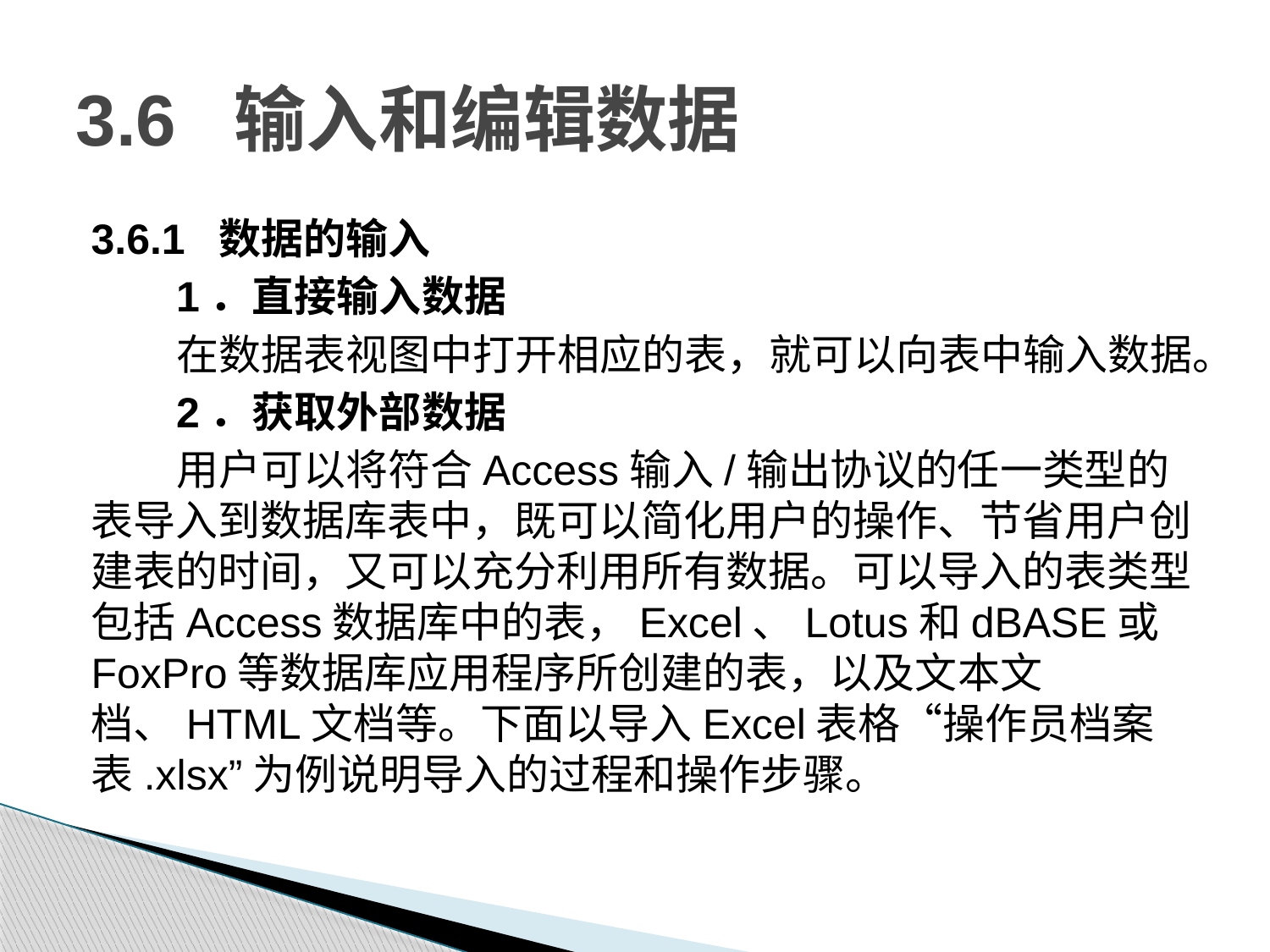

# 3.6  输入和编辑数据
3.6.1  数据的输入
1．直接输入数据
在数据表视图中打开相应的表，就可以向表中输入数据。
2．获取外部数据
用户可以将符合Access输入/输出协议的任一类型的表导入到数据库表中，既可以简化用户的操作、节省用户创建表的时间，又可以充分利用所有数据。可以导入的表类型包括Access数据库中的表，Excel、Lotus和dBASE或FoxPro等数据库应用程序所创建的表，以及文本文档、HTML文档等。下面以导入Excel表格“操作员档案表.xlsx”为例说明导入的过程和操作步骤。